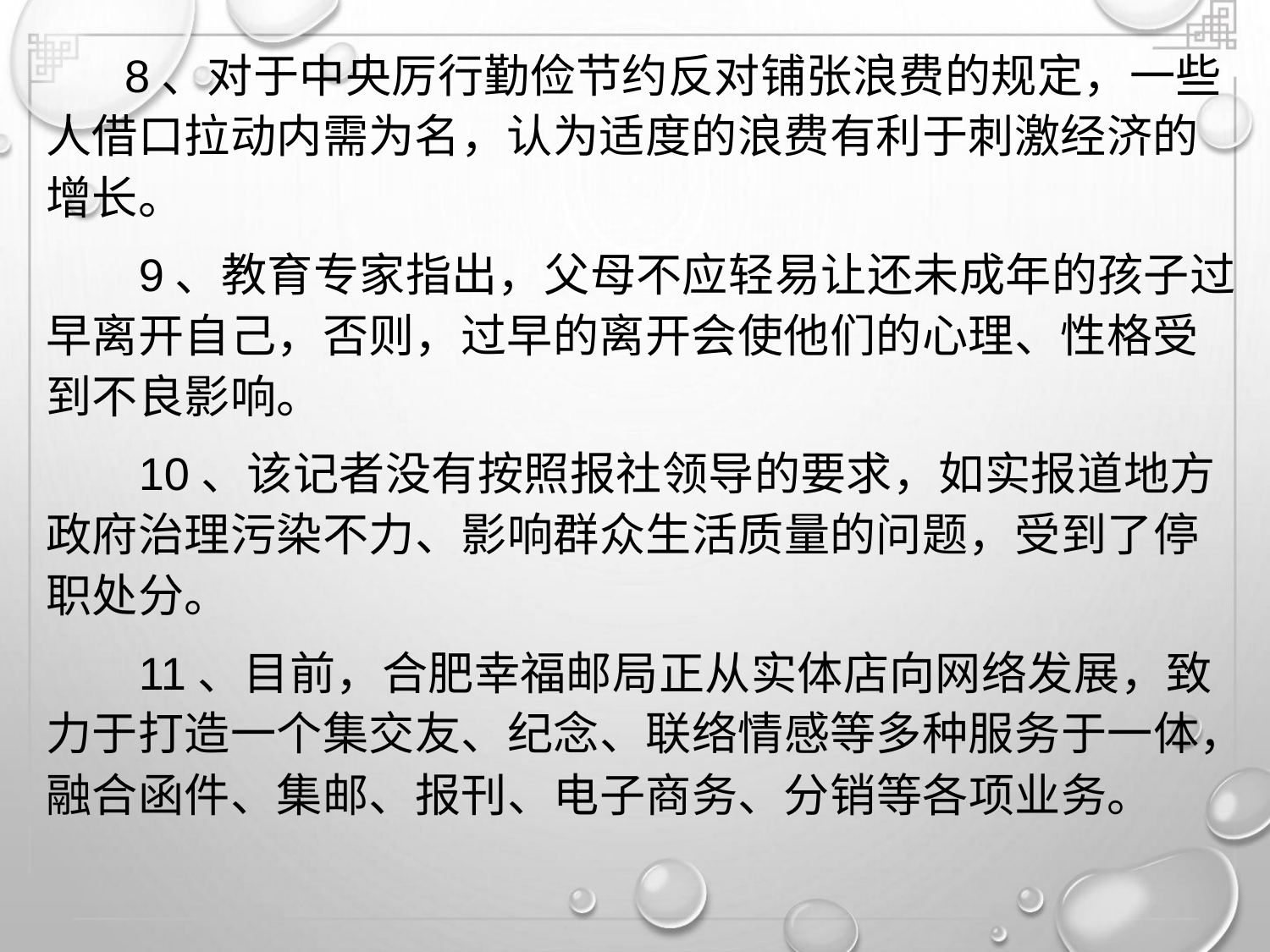

8、对于中央厉行勤俭节约反对铺张浪费的规定，一些
人借口拉动内需为名，认为适度的浪费有利于刺激经济的
增长。
9、教育专家指出，父母不应轻易让还未成年的孩子过
早离开自己，否则，过早的离开会使他们的心理、性格受
到不良影响。
10、该记者没有按照报社领导的要求，如实报道地方
政府治理污染不力、影响群众生活质量的问题，受到了停
职处分。
11、目前，合肥幸福邮局正从实体店向网络发展，致
力于打造一个集交友、纪念、联络情感等多种服务于一体，
融合函件、集邮、报刊、电子商务、分销等各项业务。